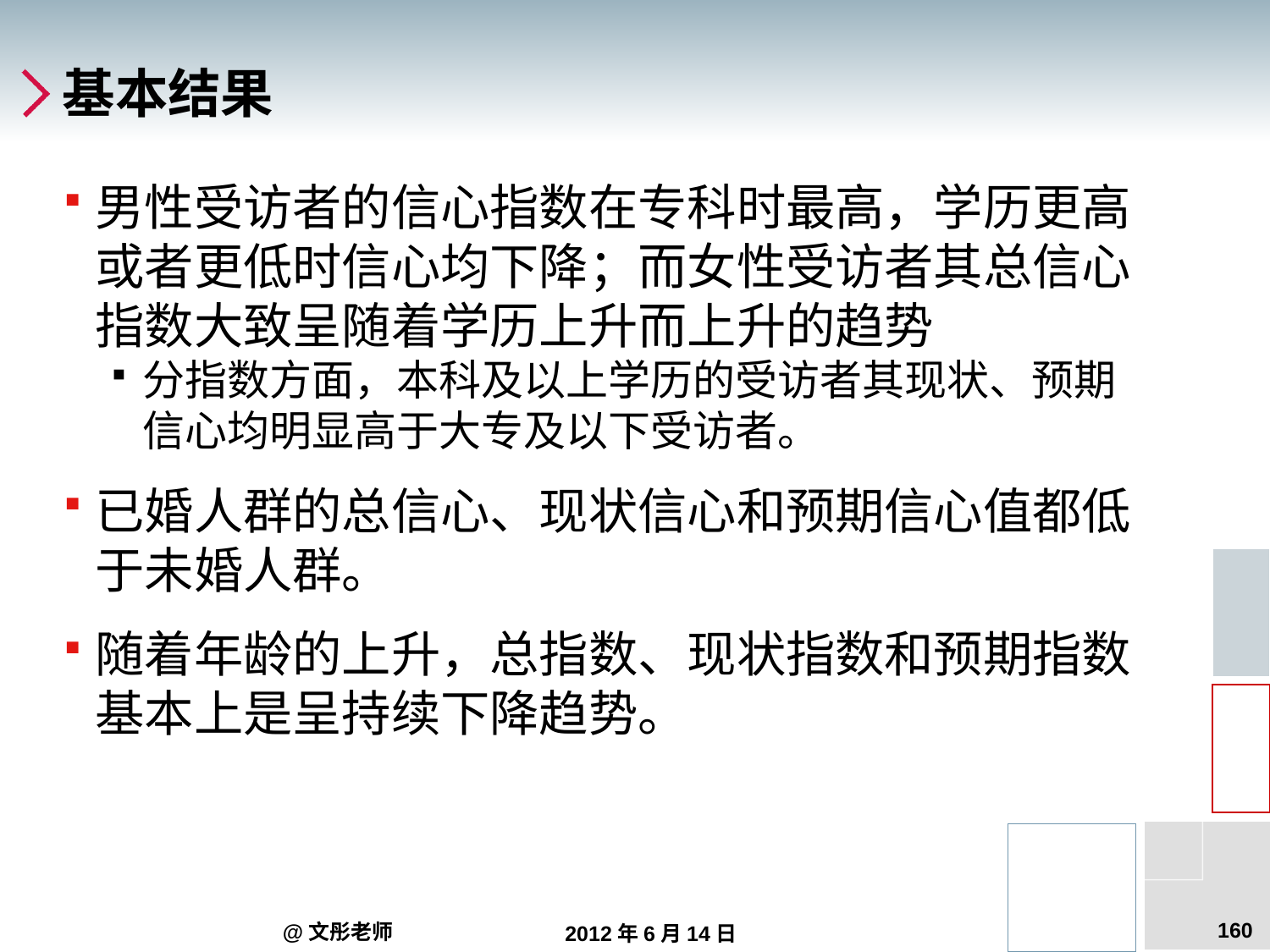

# 基本结果
男性受访者的信心指数在专科时最高，学历更高或者更低时信心均下降；而女性受访者其总信心指数大致呈随着学历上升而上升的趋势
分指数方面，本科及以上学历的受访者其现状、预期信心均明显高于大专及以下受访者。
已婚人群的总信心、现状信心和预期信心值都低于未婚人群。
随着年龄的上升，总指数、现状指数和预期指数基本上是呈持续下降趋势。

160
@文彤老师
2012年6月14日